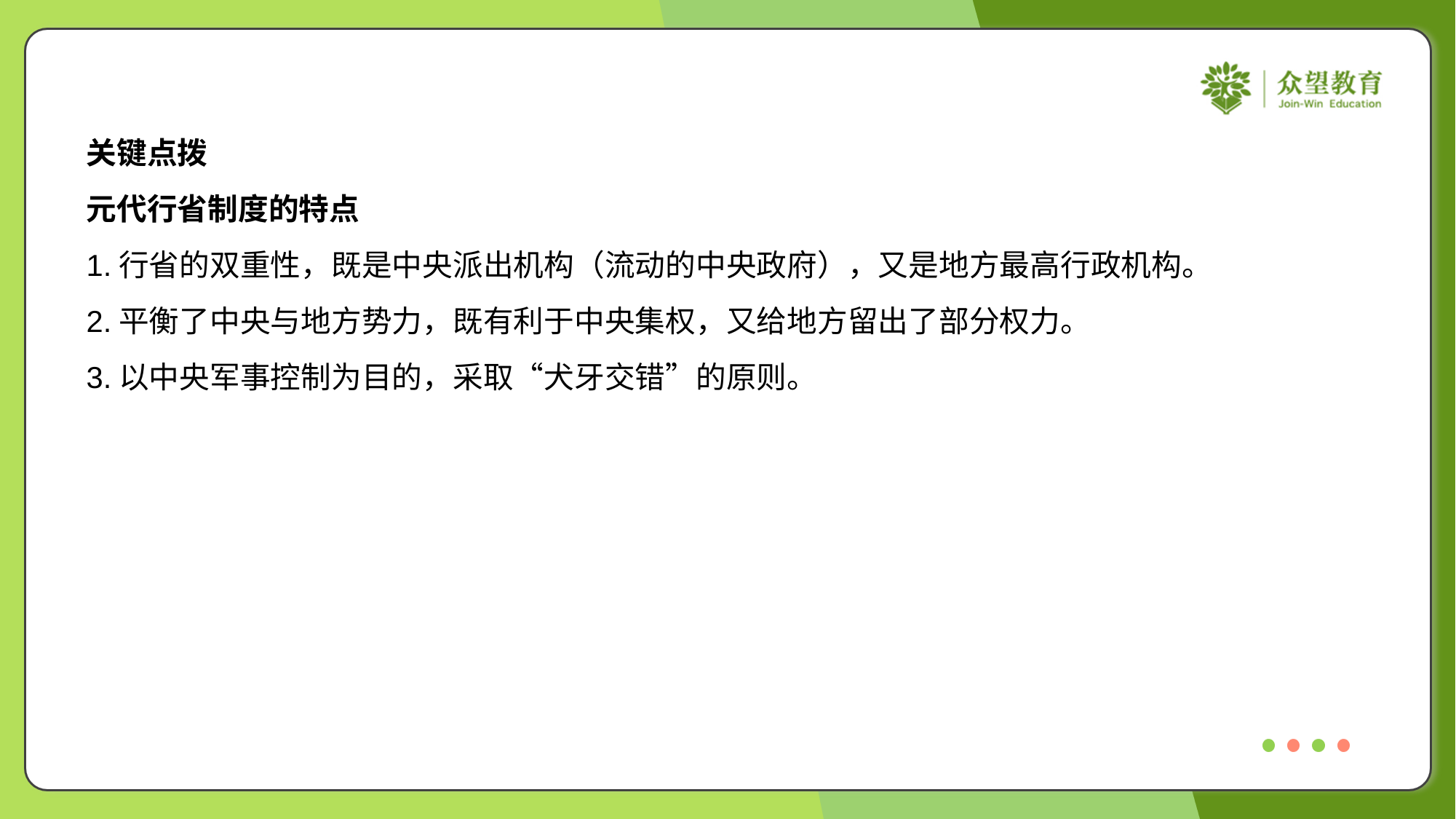

关键点拨
元代行省制度的特点
1.行省的双重性，既是中央派出机构（流动的中央政府），又是地方最高行政机构。
2.平衡了中央与地方势力，既有利于中央集权，又给地方留出了部分权力。
3.以中央军事控制为目的，采取“犬牙交错”的原则。